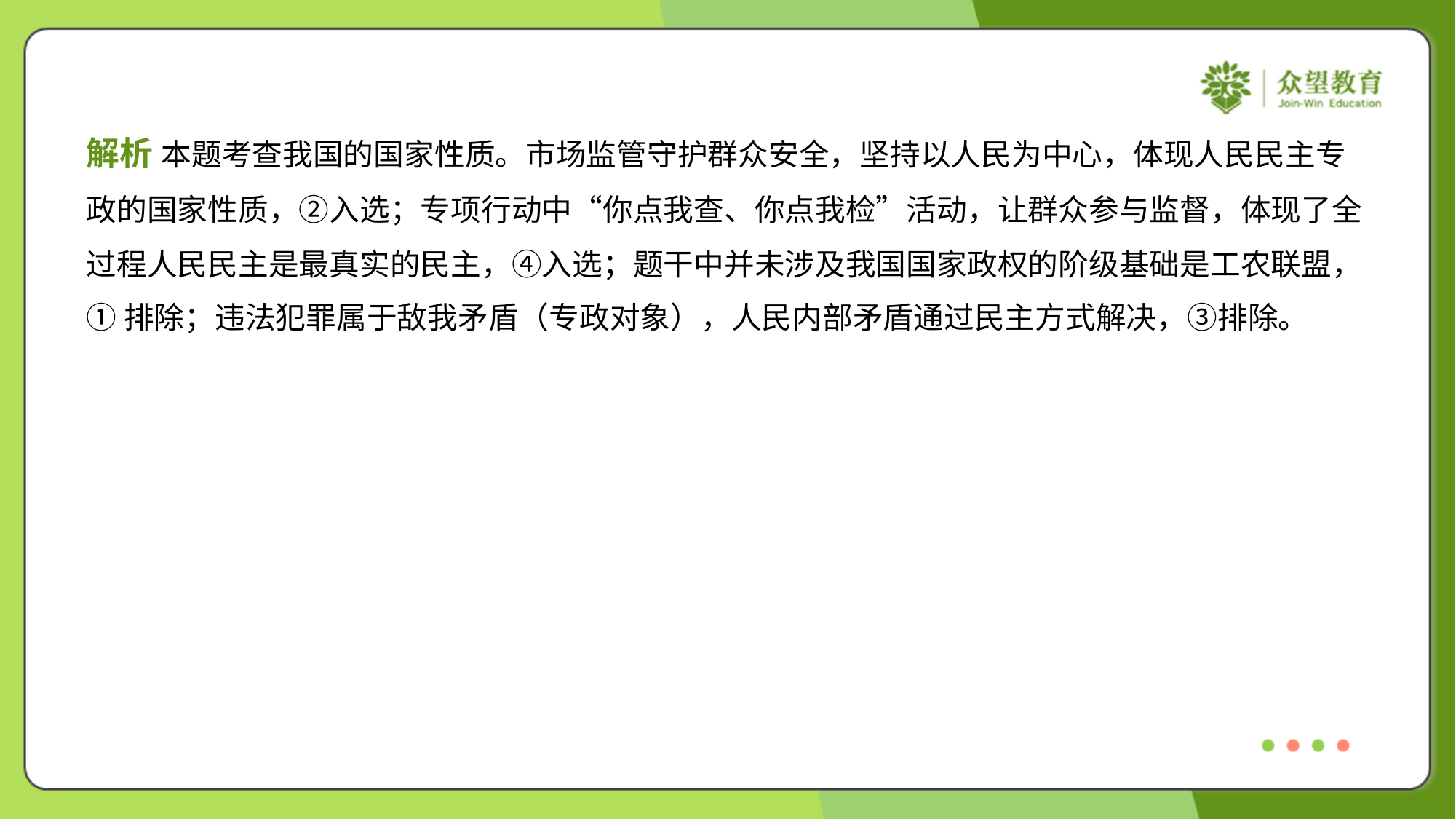

解析 本题考查我国的国家性质。市场监管守护群众安全，坚持以人民为中心，体现人民民主专
政的国家性质，②入选；专项行动中“你点我查、你点我检”活动，让群众参与监督，体现了全
过程人民民主是最真实的民主，④入选；题干中并未涉及我国国家政权的阶级基础是工农联盟，
①排除；违法犯罪属于敌我矛盾（专政对象），人民内部矛盾通过民主方式解决，③排除。